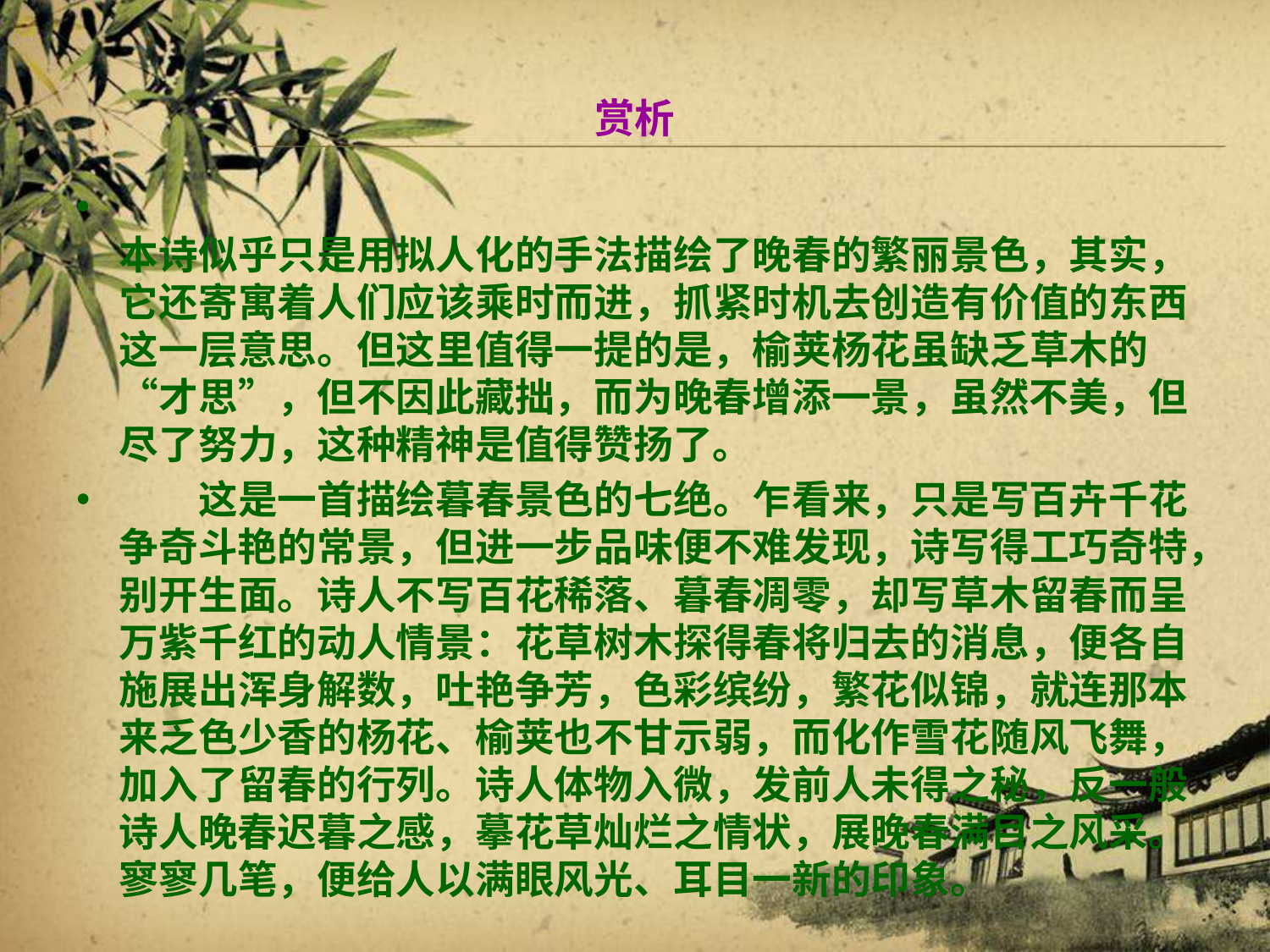

# 赏析
本诗似乎只是用拟人化的手法描绘了晚春的繁丽景色，其实，它还寄寓着人们应该乘时而进，抓紧时机去创造有价值的东西这一层意思。但这里值得一提的是，榆荚杨花虽缺乏草木的“才思”，但不因此藏拙，而为晚春增添一景，虽然不美，但尽了努力，这种精神是值得赞扬了。
　　这是一首描绘暮春景色的七绝。乍看来，只是写百卉千花争奇斗艳的常景，但进一步品味便不难发现，诗写得工巧奇特，别开生面。诗人不写百花稀落、暮春凋零，却写草木留春而呈万紫千红的动人情景：花草树木探得春将归去的消息，便各自施展出浑身解数，吐艳争芳，色彩缤纷，繁花似锦，就连那本来乏色少香的杨花、榆荚也不甘示弱，而化作雪花随风飞舞，加入了留春的行列。诗人体物入微，发前人未得之秘，反一般诗人晚春迟暮之感，摹花草灿烂之情状，展晚春满目之风采。寥寥几笔，便给人以满眼风光、耳目一新的印象。